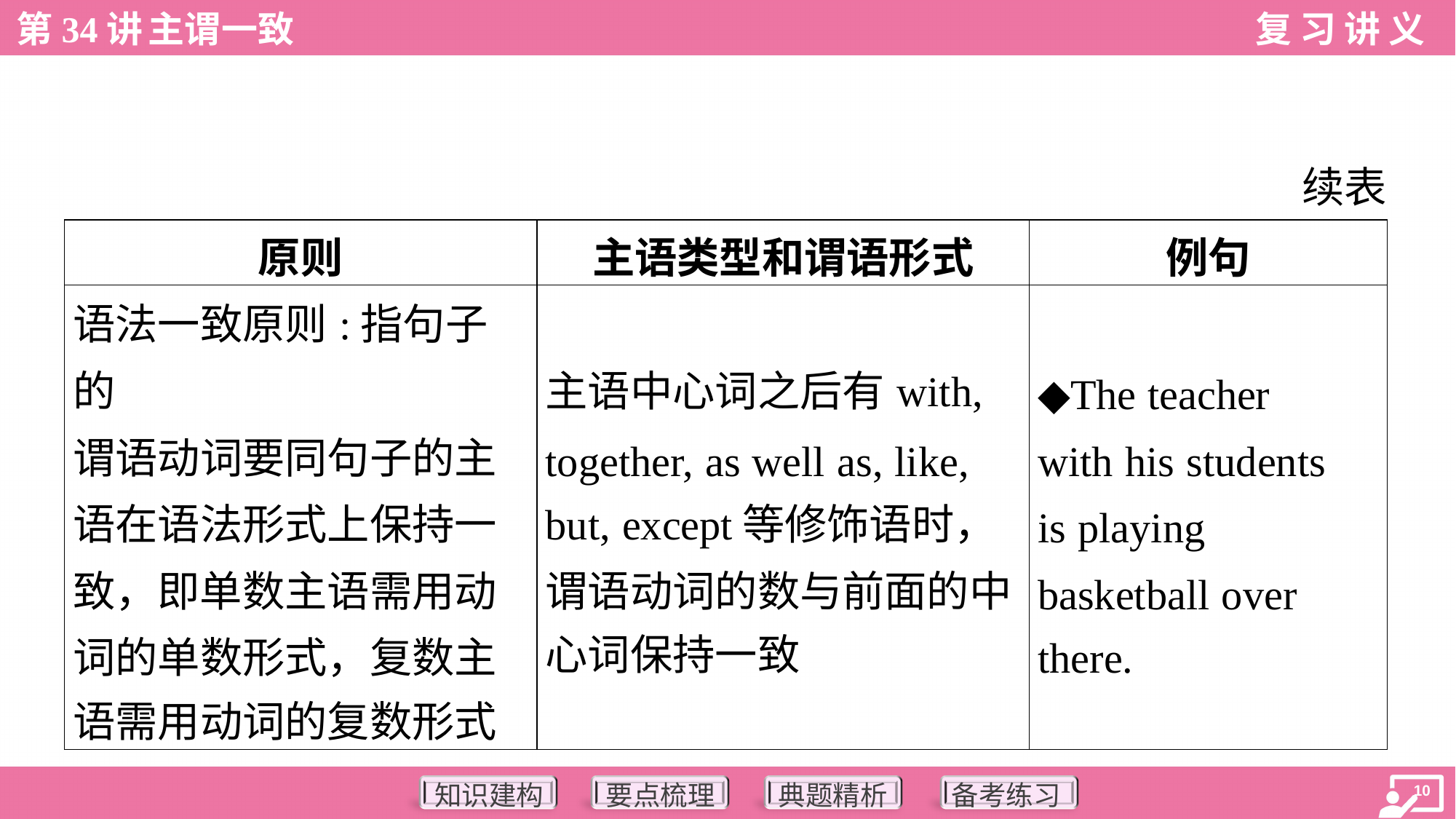

续表
| 原则 | 主语类型和谓语形式 | 例句 |
| --- | --- | --- |
| 语法一致原则:指句子的 谓语动词要同句子的主 语在语法形式上保持一 致，即单数主语需用动 词的单数形式，复数主 语需用动词的复数形式 | 主语中心词之后有with, together, as well as, like, but, except等修饰语时， 谓语动词的数与前面的中 心词保持一致 | ◆The teacher with his students is playing basketball over there. |